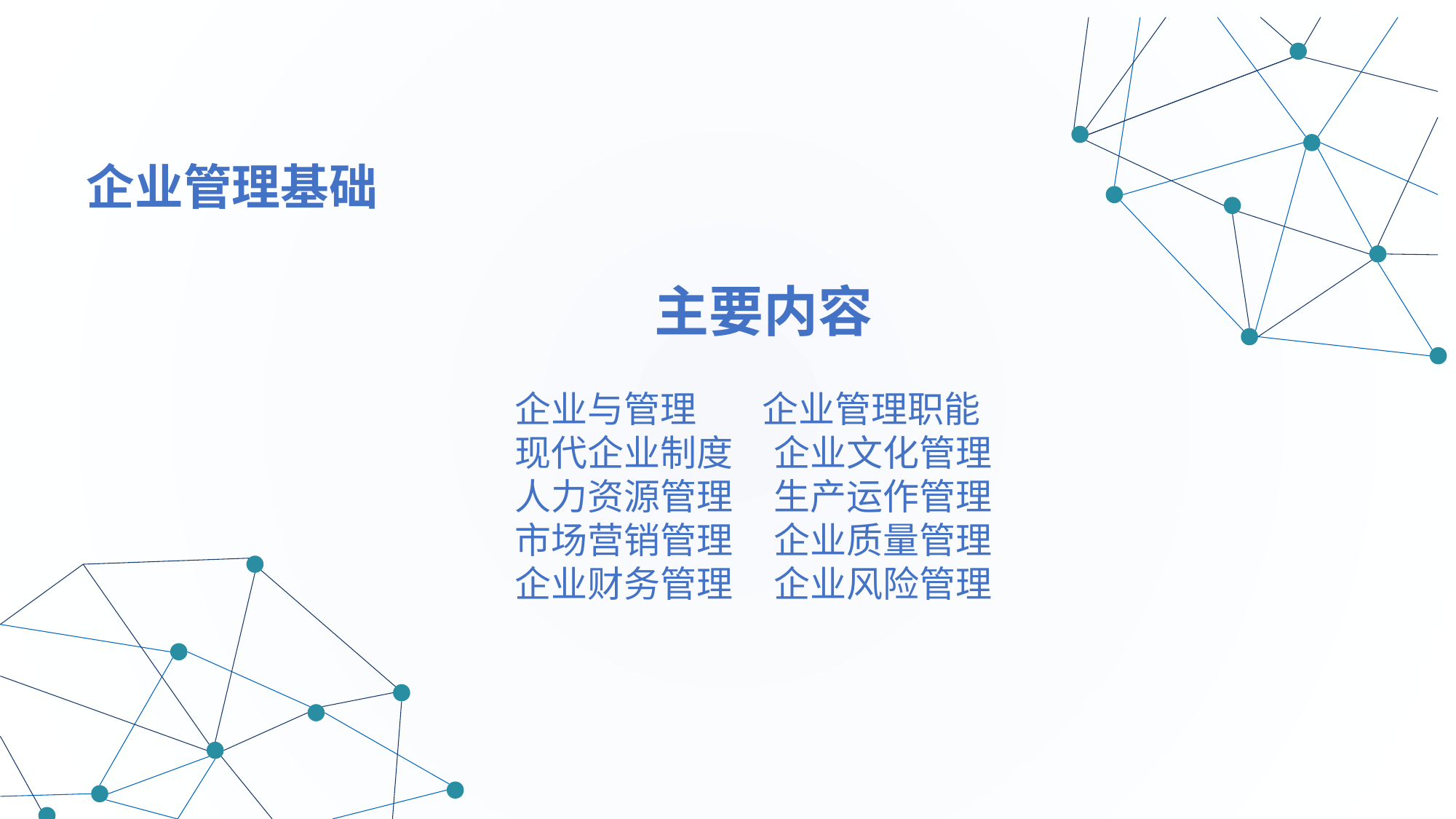

企业管理基础

                主要内容

企业与管理        企业管理职能
现代企业制度     企业文化管理
人力资源管理     生产运作管理
市场营销管理     企业质量管理
企业财务管理     企业风险管理